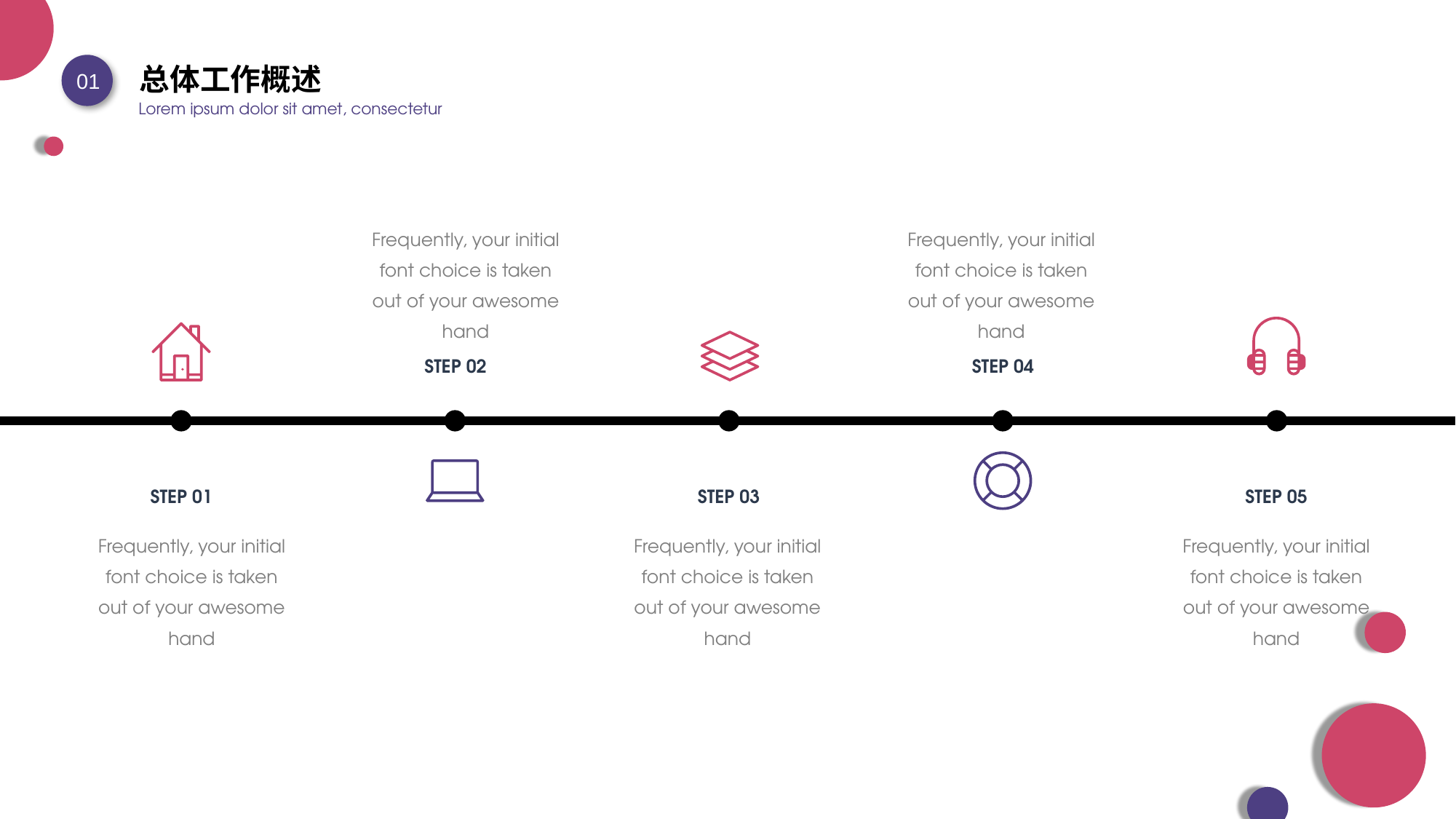

总体工作概述

01
Lorem ipsum dolor sit amet, consectetur

Frequently, your initial font choice is taken out of your awesome hand
Frequently, your initial font choice is taken out of your awesome hand

STEP 02
STEP 04

STEP 01
STEP 03
STEP 05
Frequently, your initial font choice is taken out of your awesome hand
Frequently, your initial font choice is taken out of your awesome hand
Frequently, your initial font choice is taken out of your awesome hand